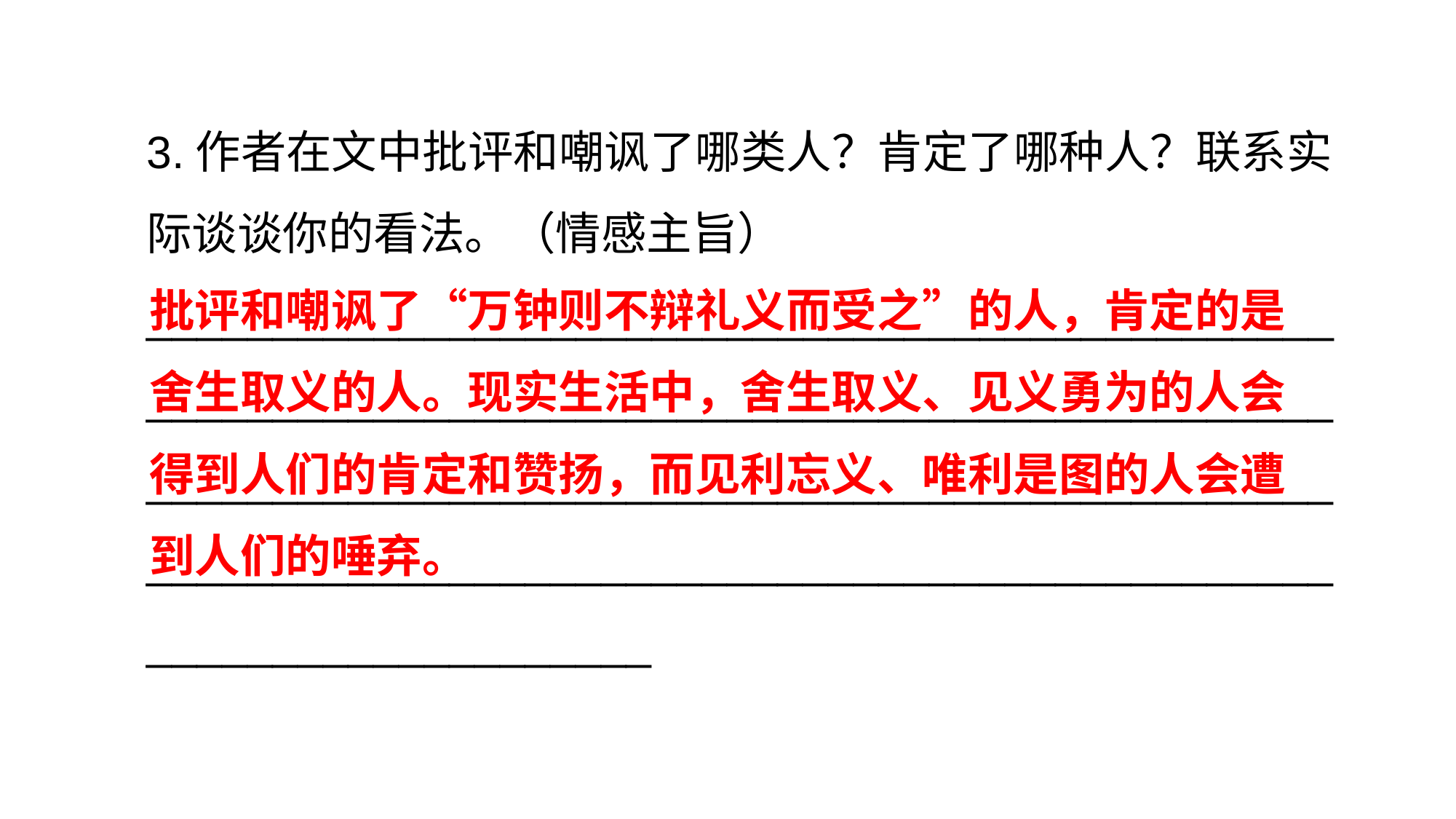

3.作者在文中批评和嘲讽了哪类人？肯定了哪种人？联系实际谈谈你的看法。（情感主旨）
________________________________________________________________________________________________________________________________________________________________________________________________________________
批评和嘲讽了“万钟则不辩礼义而受之”的人，肯定的是舍生取义的人。现实生活中，舍生取义、见义勇为的人会得到人们的肯定和赞扬，而见利忘义、唯利是图的人会遭到人们的唾弃。